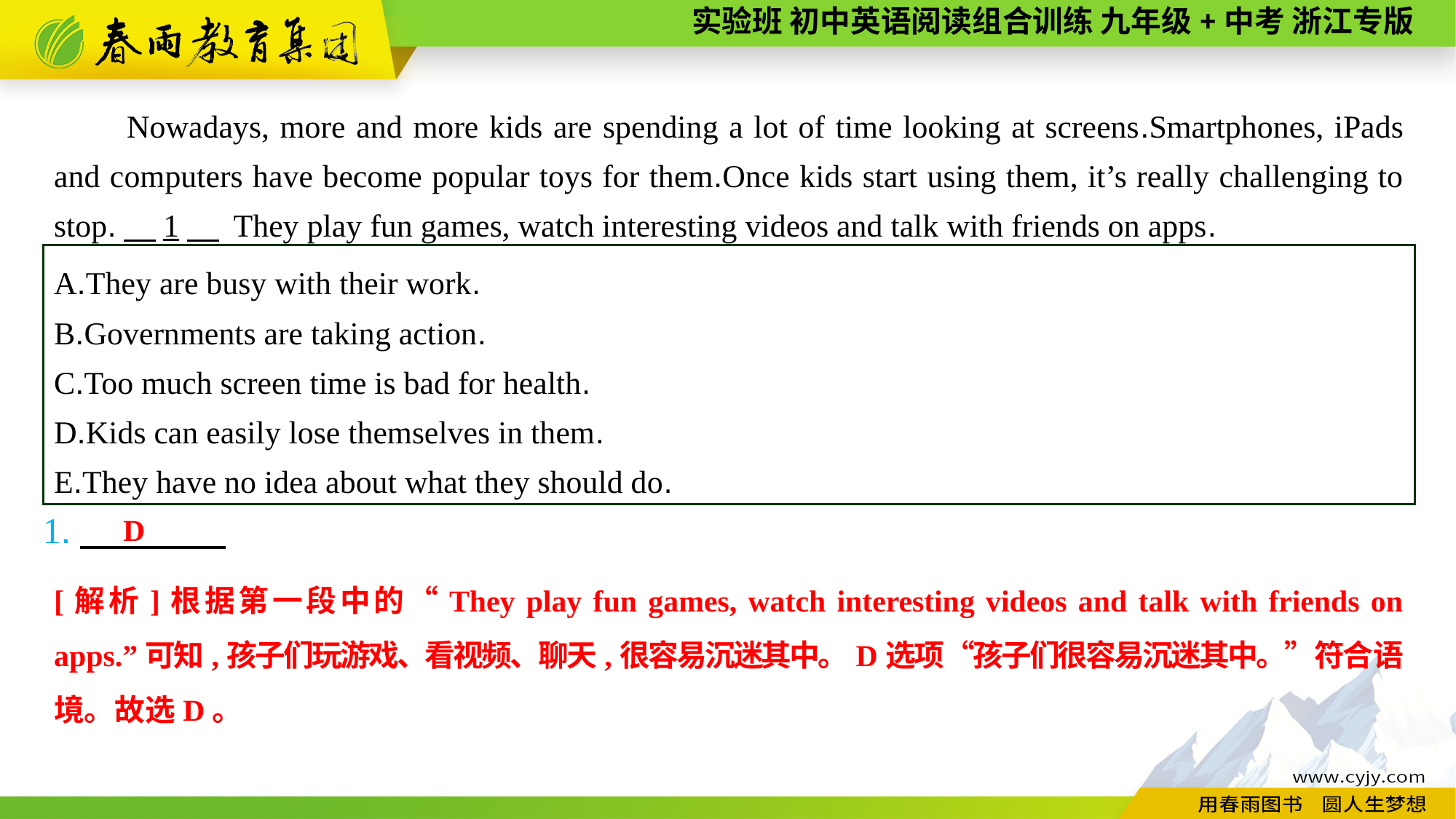

Nowadays, more and more kids are spending a lot of time looking at screens.Smartphones, iPads and computers have become popular toys for them.Once kids start using them, it’s really challenging to stop.　1　 They play fun games, watch interesting videos and talk with friends on apps.

A.They are busy with their work.
B.Governments are taking action.
C.Too much screen time is bad for health.
D.Kids can easily lose themselves in them.
E.They have no idea about what they should do.
1.
D
[解析]根据第一段中的“They play fun games, watch interesting videos and talk with friends on apps.”可知,孩子们玩游戏、看视频、聊天,很容易沉迷其中。D选项“孩子们很容易沉迷其中。”符合语境。故选D。